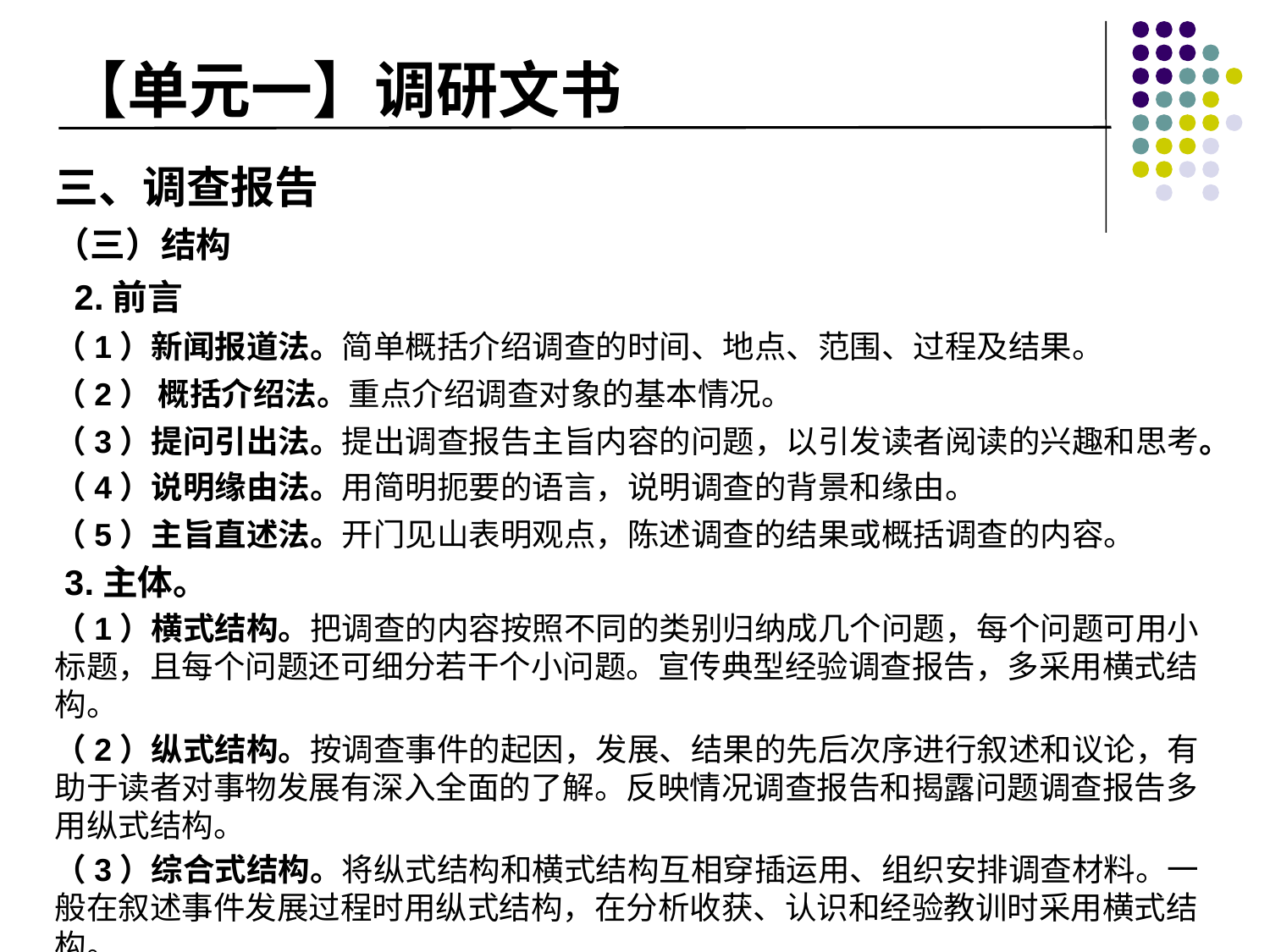

# 【单元一】调研文书
三、调查报告
（三）结构
  2.前言
（1）新闻报道法。简单概括介绍调查的时间、地点、范围、过程及结果。
（2） 概括介绍法。重点介绍调查对象的基本情况。
（3）提问引出法。提出调查报告主旨内容的问题，以引发读者阅读的兴趣和思考。（4）说明缘由法。用简明扼要的语言，说明调查的背景和缘由。
（5）主旨直述法。开门见山表明观点，陈述调查的结果或概括调查的内容。
 3.主体。
（1）横式结构。把调查的内容按照不同的类别归纳成几个问题，每个问题可用小标题，且每个问题还可细分若干个小问题。宣传典型经验调查报告，多采用横式结构。
（2）纵式结构。按调查事件的起因，发展、结果的先后次序进行叙述和议论，有助于读者对事物发展有深入全面的了解。反映情况调查报告和揭露问题调查报告多用纵式结构。
（3）综合式结构。将纵式结构和横式结构互相穿插运用、组织安排调查材料。一般在叙述事件发展过程时用纵式结构，在分析收获、认识和经验教训时采用横式结构。